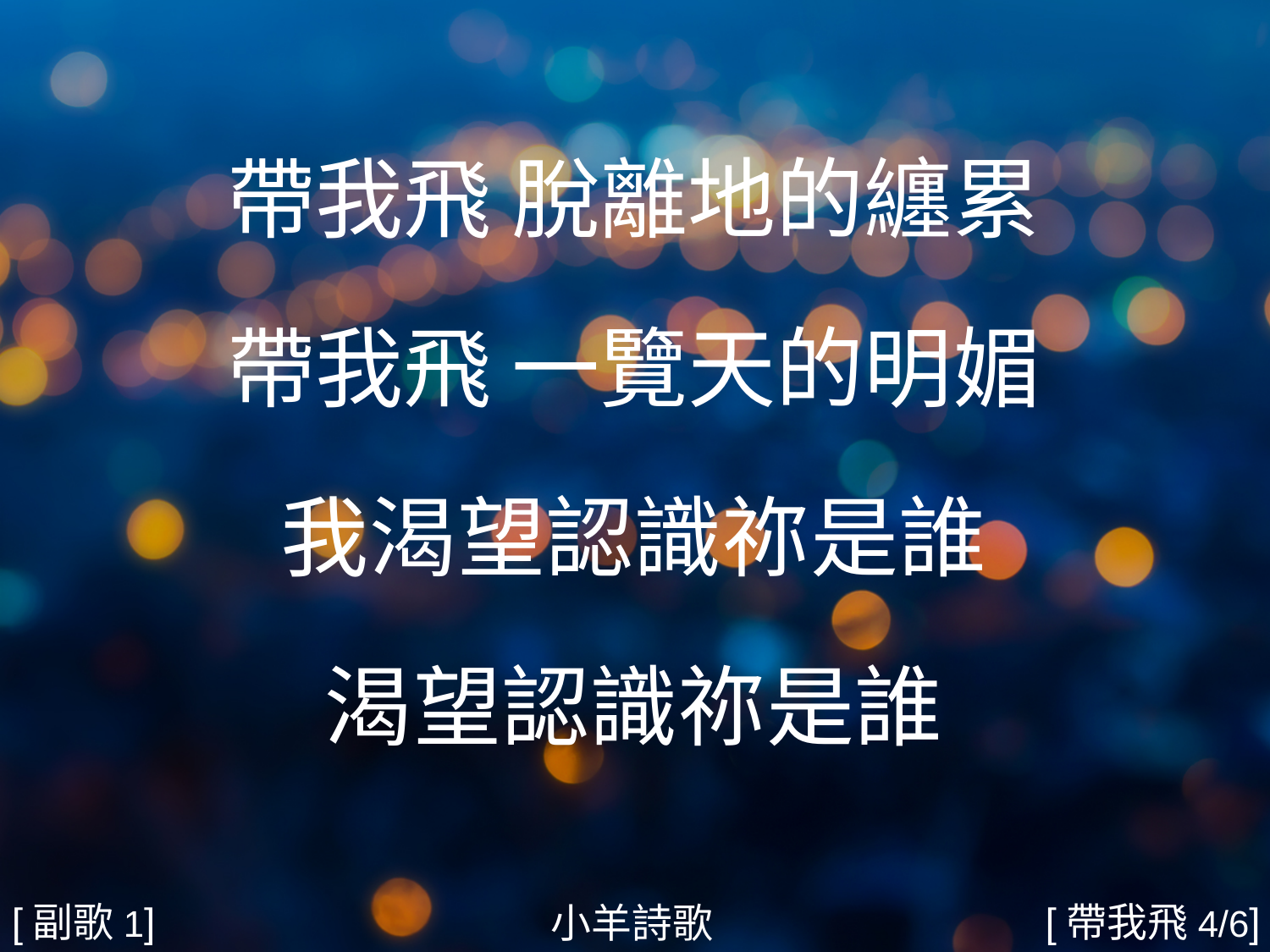

帶我飛 脫離地的纏累

帶我飛 一覽天的明媚

我渴望認識祢是誰

渴望認識祢是誰
#

[副歌1]
[帶我飛4/6]
小羊詩歌